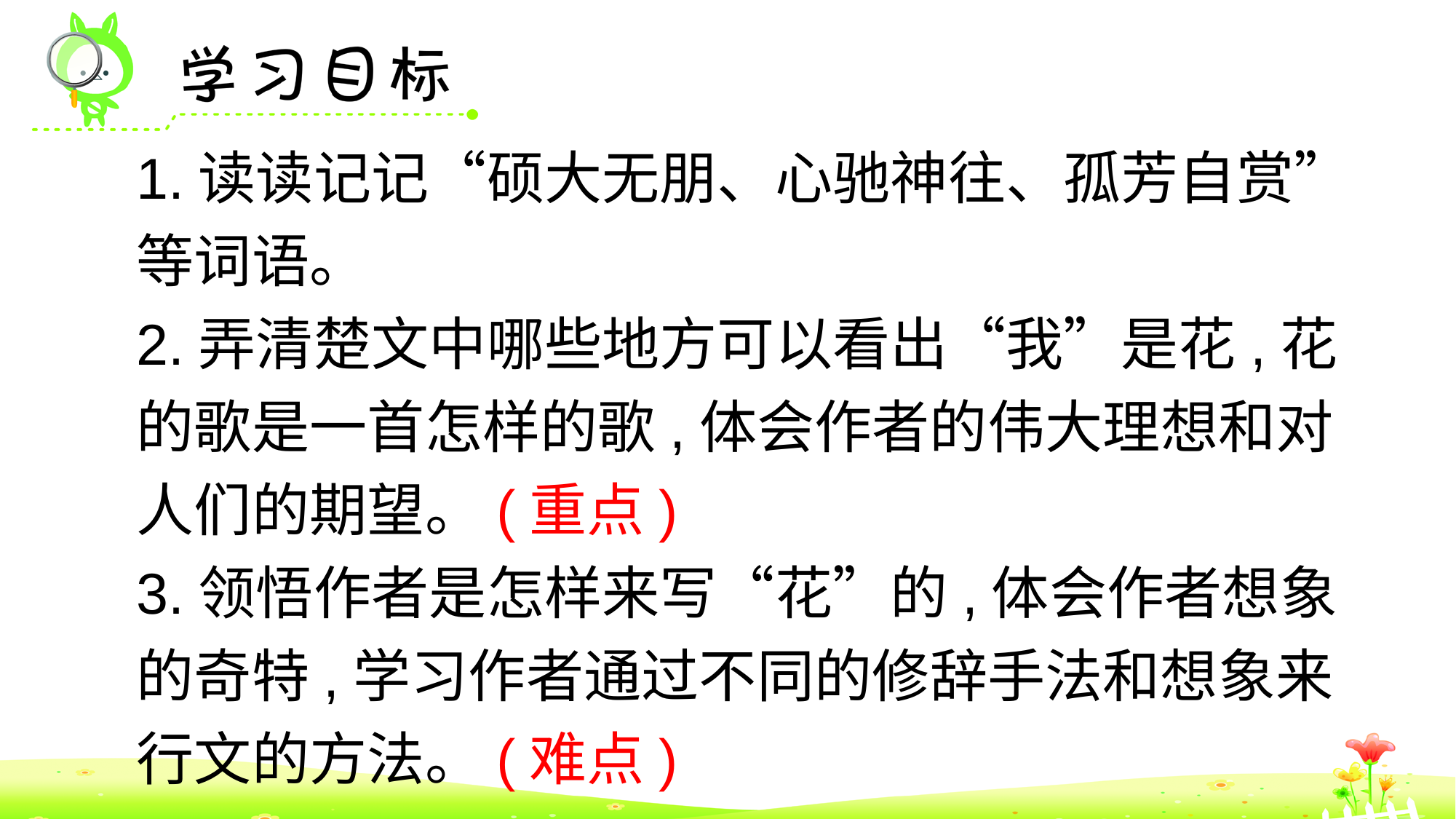

1.读读记记“硕大无朋、心驰神往、孤芳自赏”等词语。
2.弄清楚文中哪些地方可以看出“我”是花,花的歌是一首怎样的歌,体会作者的伟大理想和对人们的期望。(重点)
3.领悟作者是怎样来写“花”的,体会作者想象的奇特,学习作者通过不同的修辞手法和想象来行文的方法。(难点)